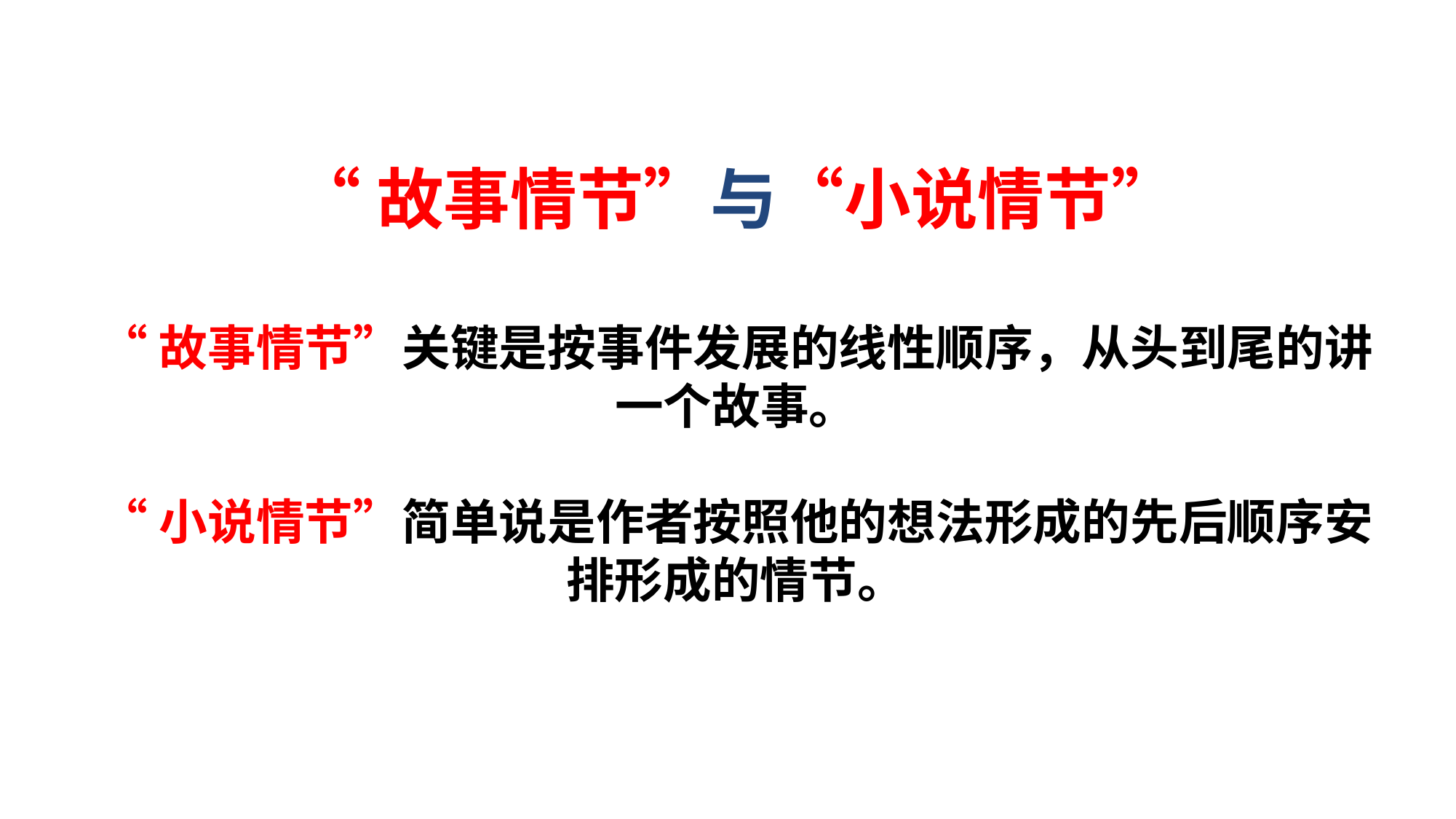

“故事情节”与“小说情节”

“故事情节”关键是按事件发展的线性顺序，从头到尾的讲一个故事。

“小说情节”简单说是作者按照他的想法形成的先后顺序安排形成的情节。